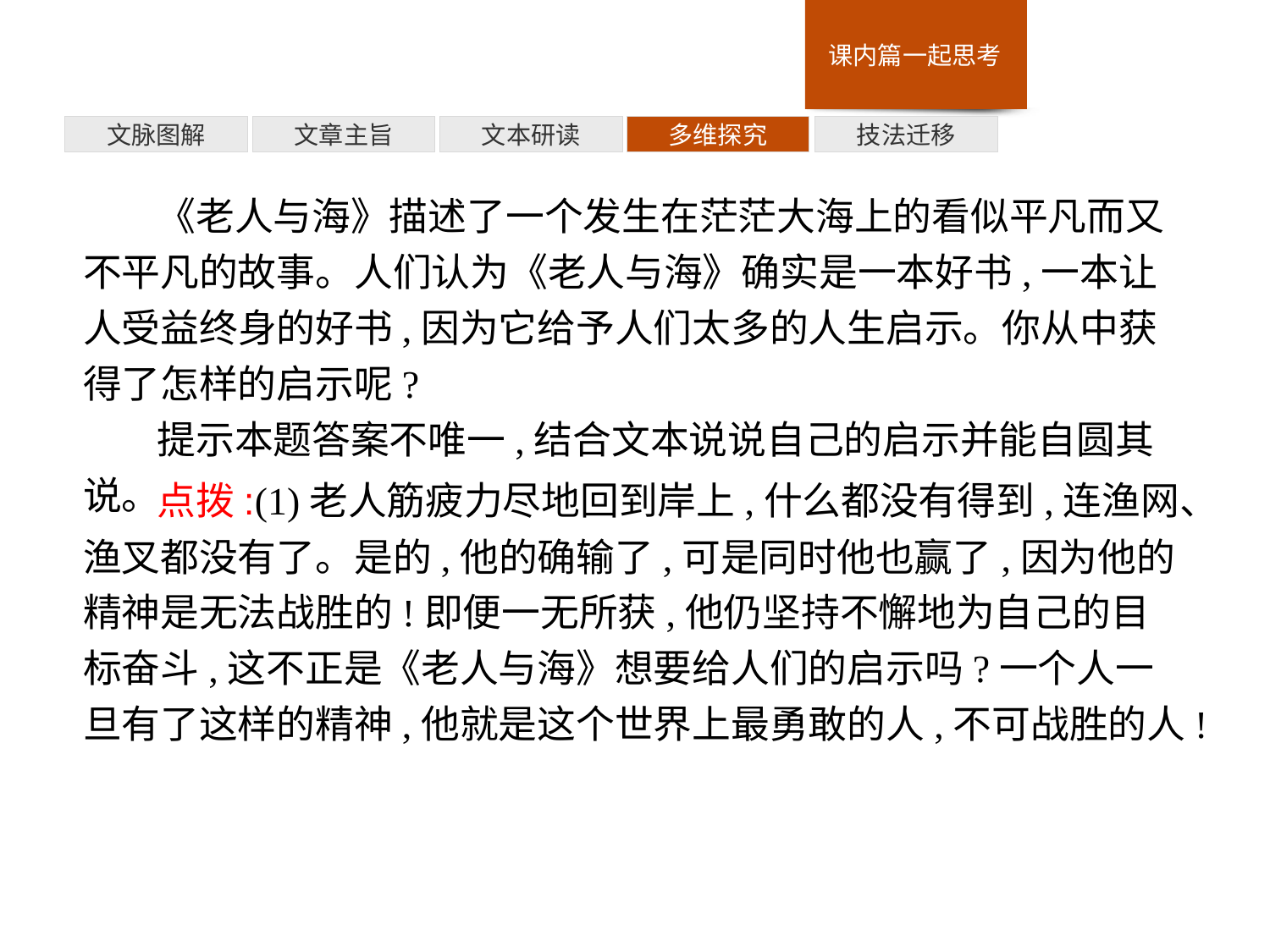

技法迁移
多维探究
文本研读
文章主旨
文脉图解
《老人与海》描述了一个发生在茫茫大海上的看似平凡而又不平凡的故事。人们认为《老人与海》确实是一本好书,一本让人受益终身的好书,因为它给予人们太多的人生启示。你从中获得了怎样的启示呢?
提示本题答案不唯一,结合文本说说自己的启示并能自圆其说。
点拨:(1)老人筋疲力尽地回到岸上,什么都没有得到,连渔网、渔叉都没有了。是的,他的确输了,可是同时他也赢了,因为他的精神是无法战胜的!即便一无所获,他仍坚持不懈地为自己的目标奋斗,这不正是《老人与海》想要给人们的启示吗?一个人一旦有了这样的精神,他就是这个世界上最勇敢的人,不可战胜的人!